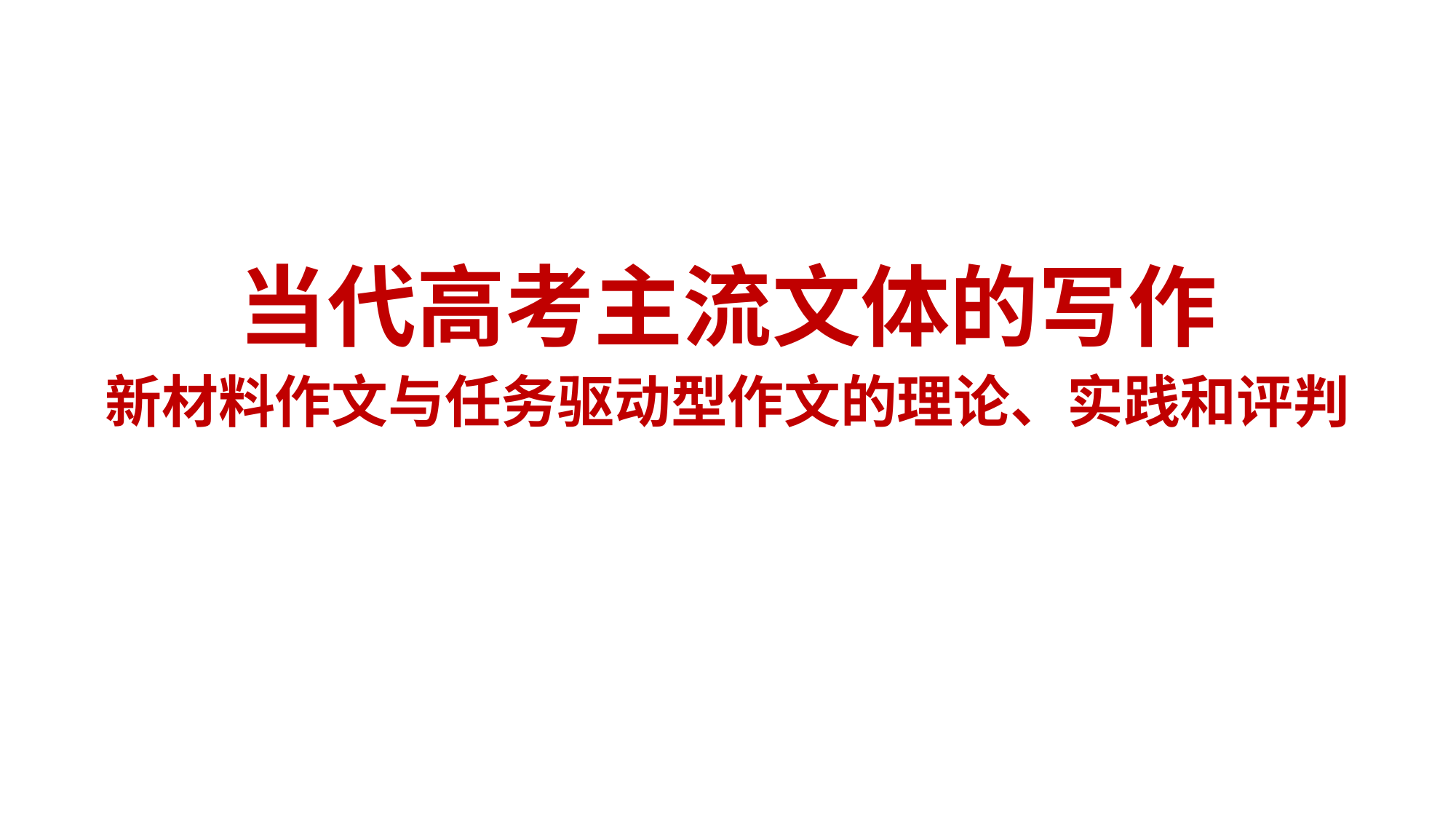

#

当代高考主流文体的写作
新材料作文与任务驱动型作文的理论、实践和评判